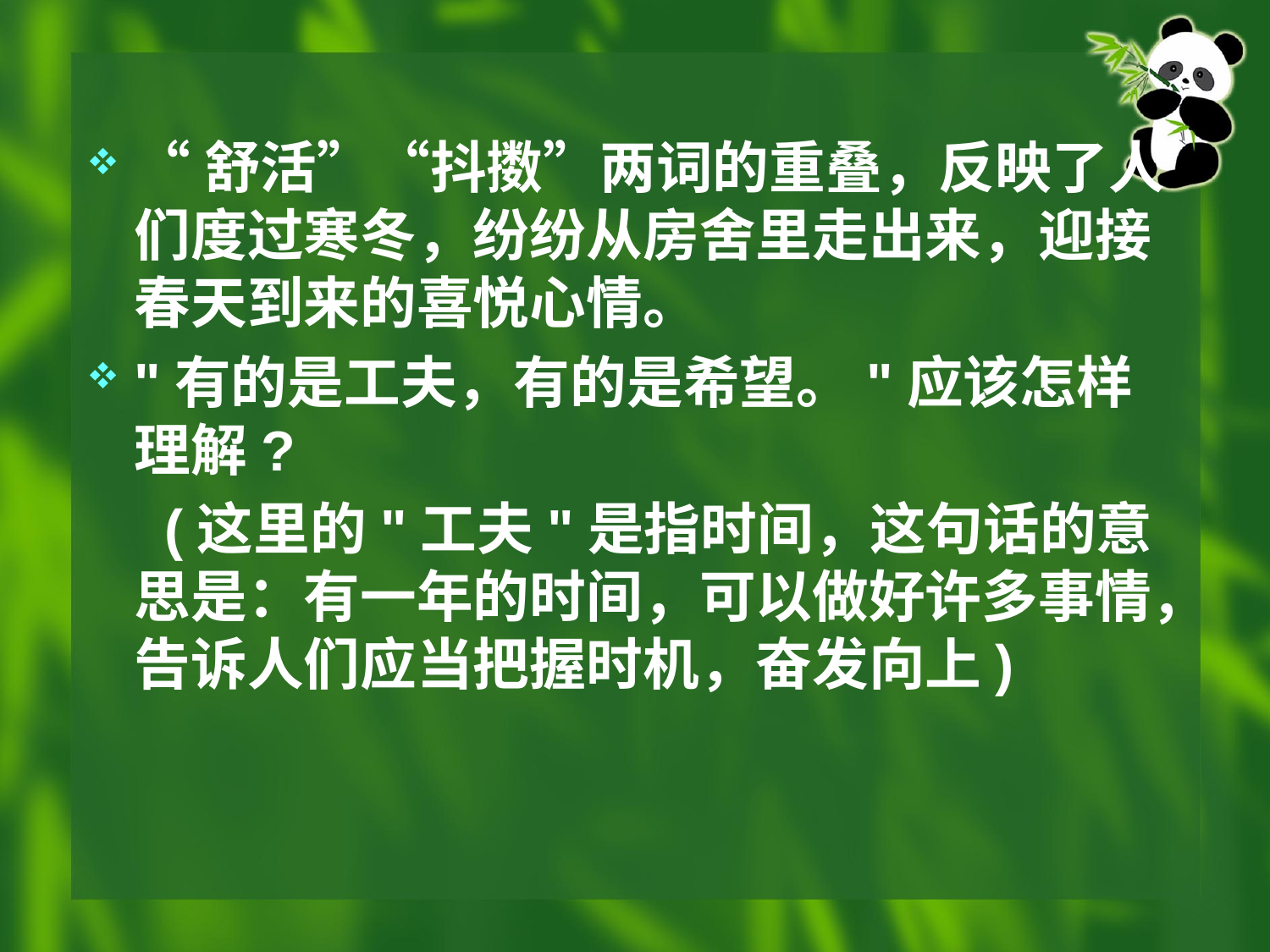

“舒活”“抖擞”两词的重叠，反映了人们度过寒冬，纷纷从房舍里走出来，迎接春天到来的喜悦心情。
"有的是工夫，有的是希望。"应该怎样理解?
     (这里的"工夫"是指时间，这句话的意思是：有一年的时间，可以做好许多事情，告诉人们应当把握时机，奋发向上)